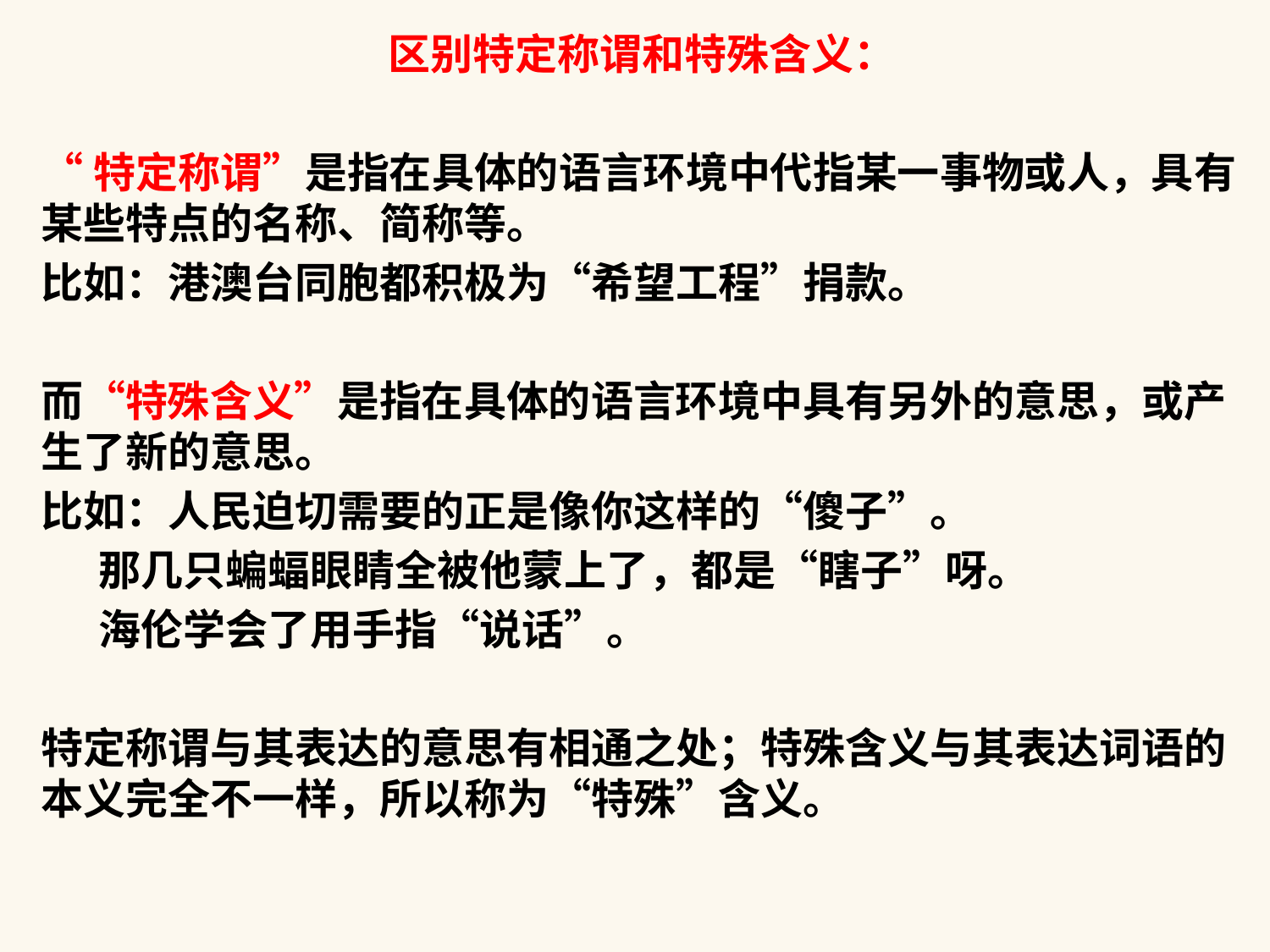

区别特定称谓和特殊含义：

“特定称谓”是指在具体的语言环境中代指某一事物或人，具有某些特点的名称、简称等。
比如：港澳台同胞都积极为“希望工程”捐款。

而“特殊含义”是指在具体的语言环境中具有另外的意思，或产生了新的意思。
比如：人民迫切需要的正是像你这样的“傻子”。
     那几只蝙蝠眼睛全被他蒙上了，都是“瞎子”呀。
     海伦学会了用手指“说话”。

特定称谓与其表达的意思有相通之处；特殊含义与其表达词语的本义完全不一样，所以称为“特殊”含义。